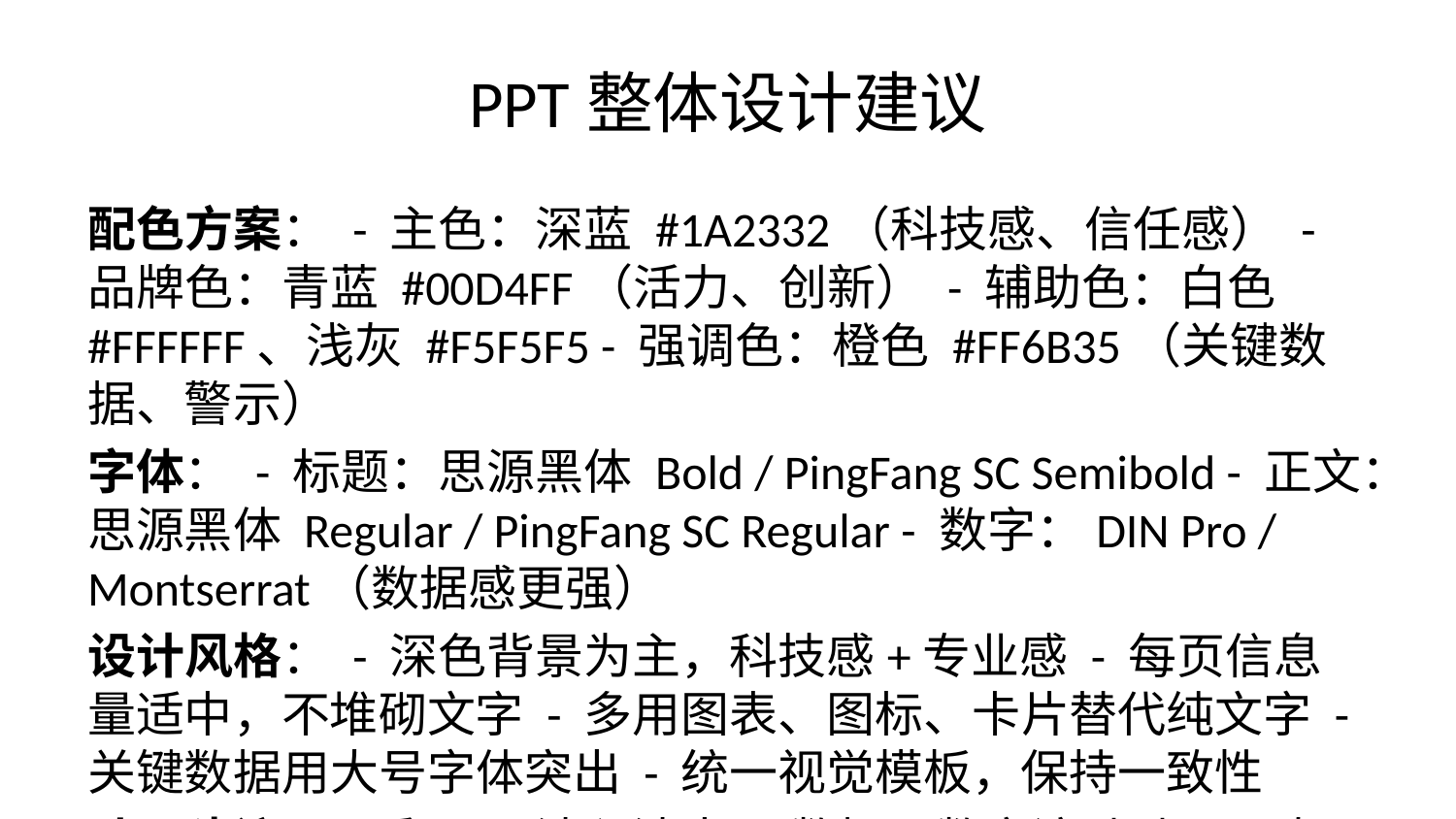

# PPT整体设计建议
配色方案： - 主色：深蓝 #1A2332（科技感、信任感） - 品牌色：青蓝 #00D4FF（活力、创新） - 辅助色：白色 #FFFFFF、浅灰 #F5F5F5 - 强调色：橙色 #FF6B35（关键数据、警示）
字体： - 标题：思源黑体 Bold / PingFang SC Semibold - 正文：思源黑体 Regular / PingFang SC Regular - 数字：DIN Pro / Montserrat（数据感更强）
设计风格： - 深色背景为主，科技感+专业感 - 每页信息量适中，不堆砌文字 - 多用图表、图标、卡片替代纯文字 - 关键数据用大号字体突出 - 统一视觉模板，保持一致性
动画建议： - 翻页：淡入淡出 - 数据：数字滚动动画 - 架构图：逐层展开 - 对比表：逐行高亮